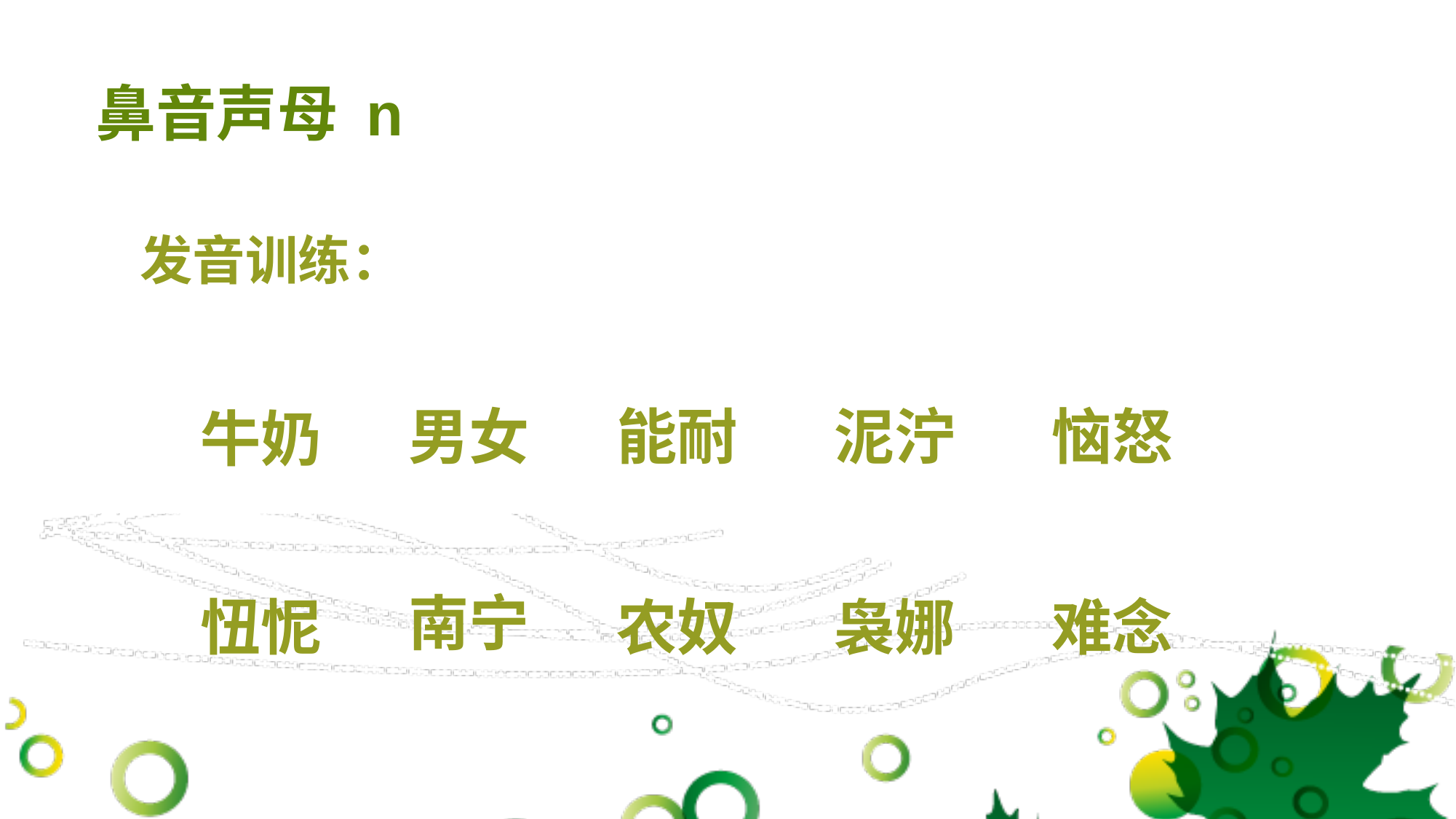

# 鼻音声母 n
发音训练：
男女
能耐
泥泞
恼怒
牛奶
南宁
忸怩
农奴
袅娜
难念